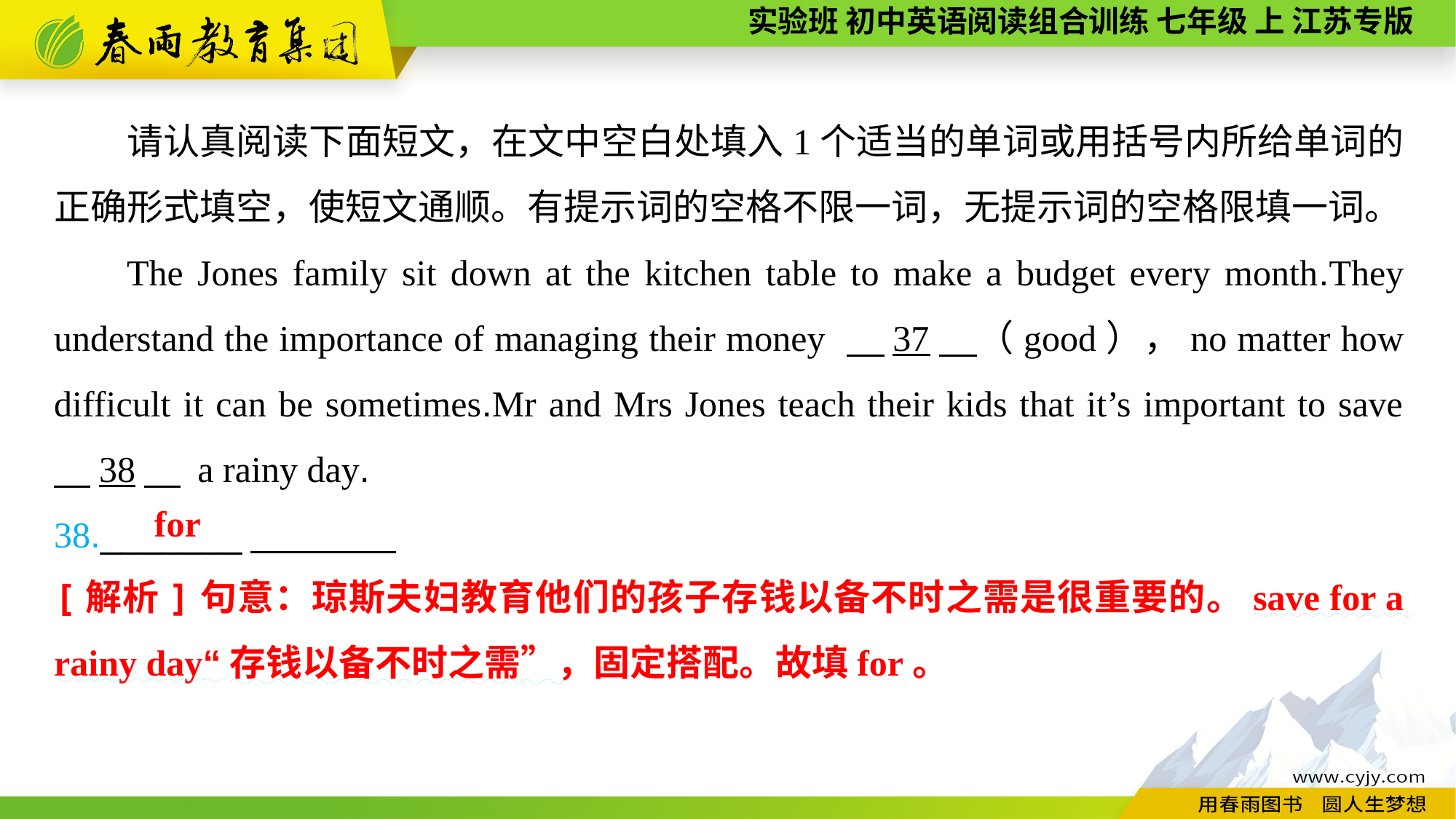

请认真阅读下面短文，在文中空白处填入1个适当的单词或用括号内所给单词的正确形式填空，使短文通顺。有提示词的空格不限一词，无提示词的空格限填一词。
The Jones family sit down at the kitchen table to make a budget every month.They understand the importance of managing their money 　37　（good），no matter how difficult it can be sometimes.Mr and Mrs Jones teach their kids that it’s important to save 　38　 a rainy day.
38._______
for
[解析]句意：琼斯夫妇教育他们的孩子存钱以备不时之需是很重要的。save for a rainy day“存钱以备不时之需”，固定搭配。故填for。